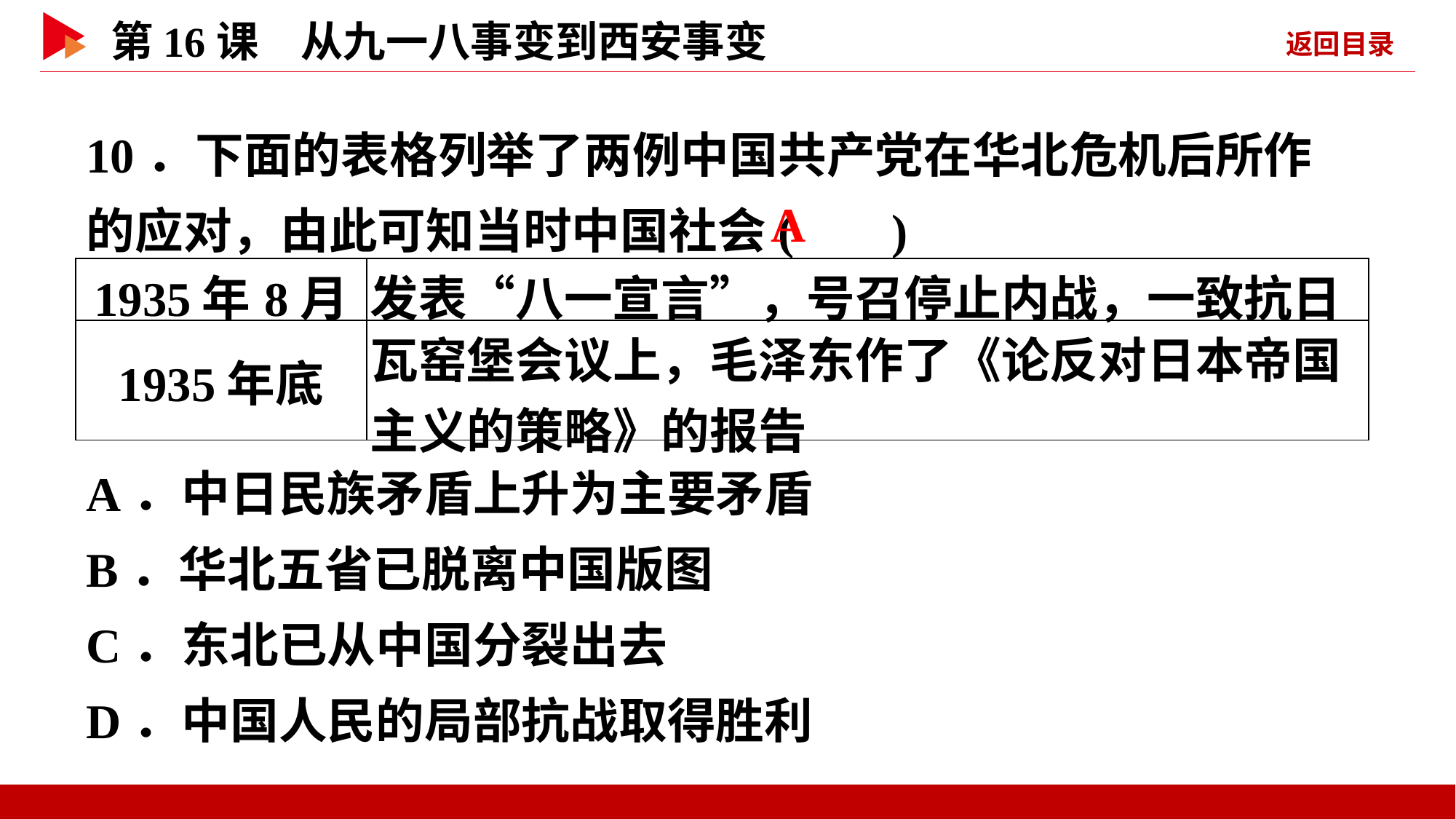

10．下面的表格列举了两例中国共产党在华北危机后所作的应对，由此可知当时中国社会(        )
   A
| 1935年8月 | 发表“八一宣言”，号召停止内战，一致抗日 |
| --- | --- |
| 1935年底 | 瓦窑堡会议上，毛泽东作了《论反对日本帝国主义的策略》的报告 |
A．中日民族矛盾上升为主要矛盾
B．华北五省已脱离中国版图
C．东北已从中国分裂出去
D．中国人民的局部抗战取得胜利